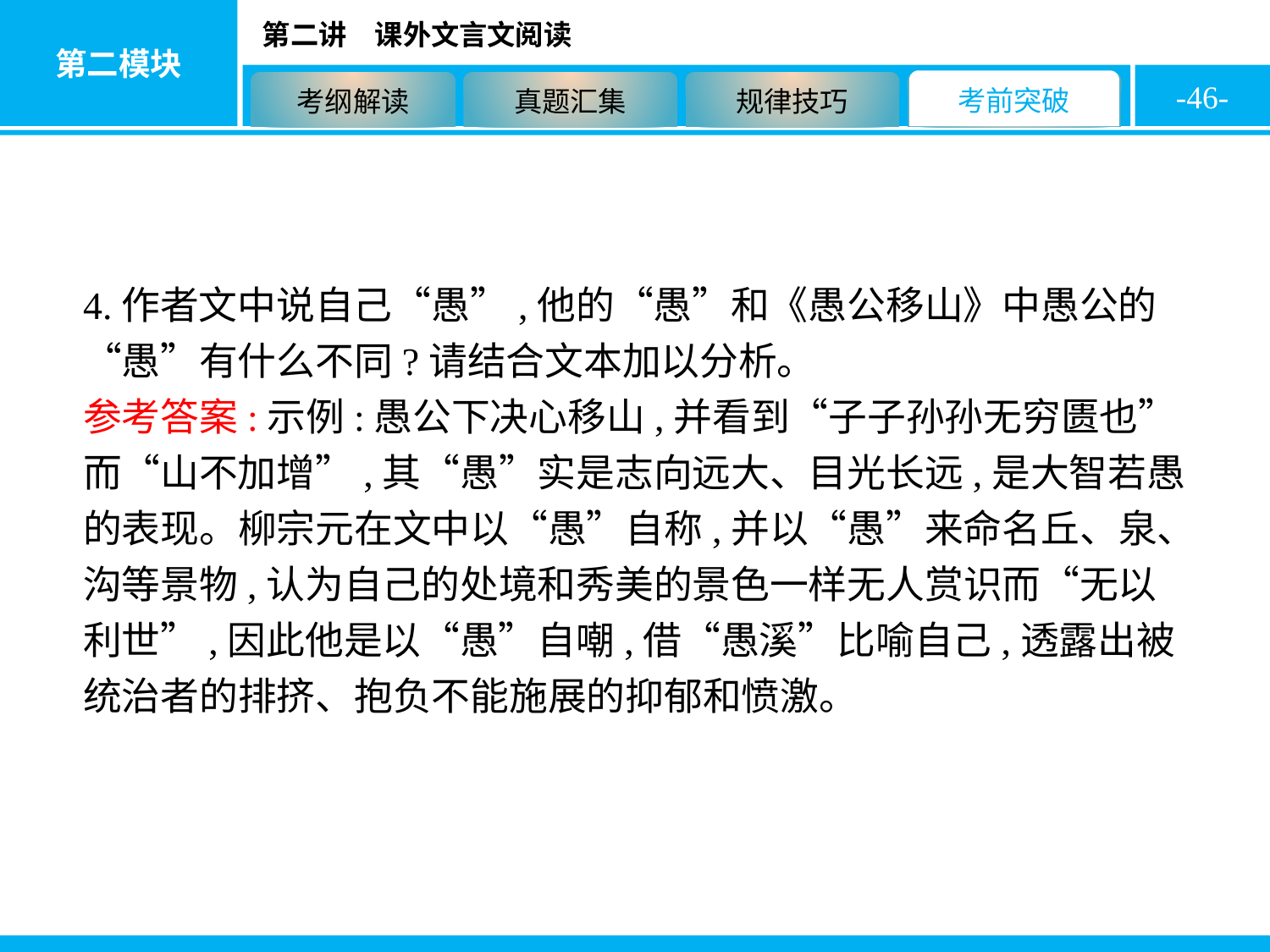

-46-
4.作者文中说自己“愚”,他的“愚”和《愚公移山》中愚公的“愚”有什么不同?请结合文本加以分析。
参考答案:示例:愚公下决心移山,并看到“子子孙孙无穷匮也”而“山不加增”,其“愚”实是志向远大、目光长远,是大智若愚的表现。柳宗元在文中以“愚”自称,并以“愚”来命名丘、泉、沟等景物,认为自己的处境和秀美的景色一样无人赏识而“无以利世”,因此他是以“愚”自嘲,借“愚溪”比喻自己,透露出被统治者的排挤、抱负不能施展的抑郁和愤激。